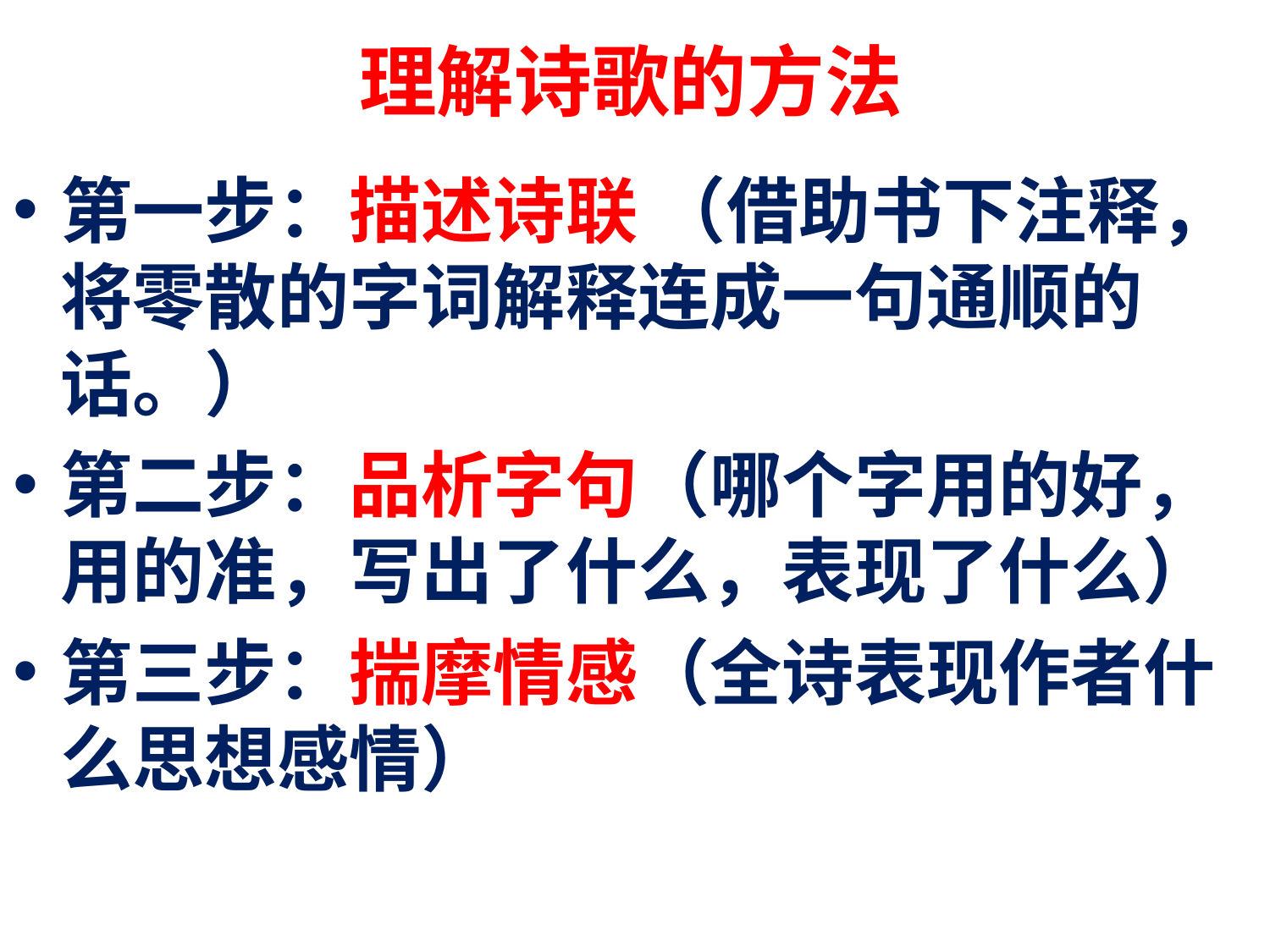

# 理解诗歌的方法
第一步：描述诗联 （借助书下注释，将零散的字词解释连成一句通顺的话。）
第二步：品析字句（哪个字用的好，用的准，写出了什么，表现了什么）
第三步：揣摩情感（全诗表现作者什么思想感情）